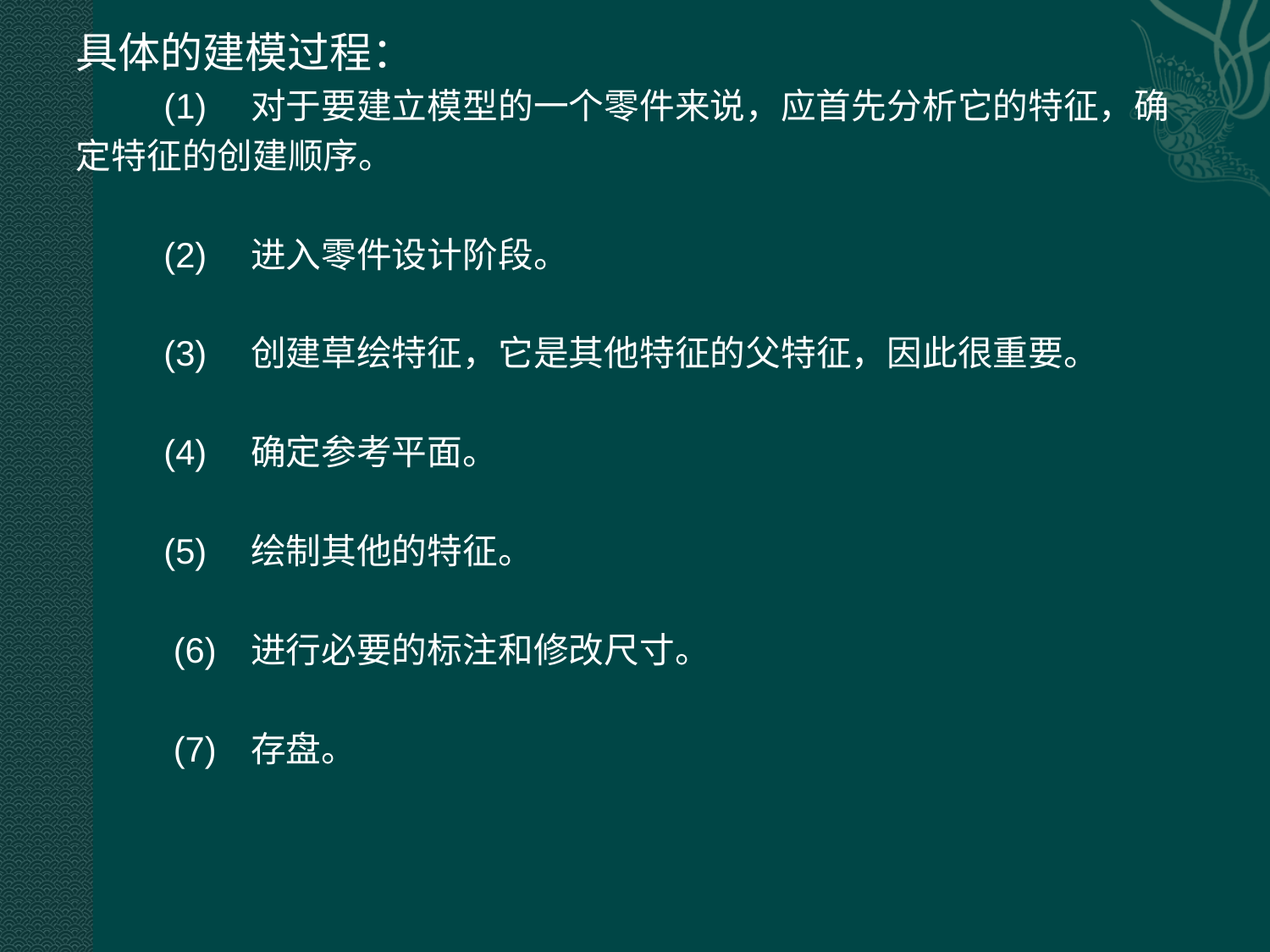

具体的建模过程：
         (1)	对于要建立模型的一个零件来说，应首先分析它的特征，确
定特征的创建顺序。

         (2)	进入零件设计阶段。

         (3)	创建草绘特征，它是其他特征的父特征，因此很重要。

         (4)	确定参考平面。

         (5)	绘制其他的特征。

          (6)	进行必要的标注和修改尺寸。

          (7)	存盘。